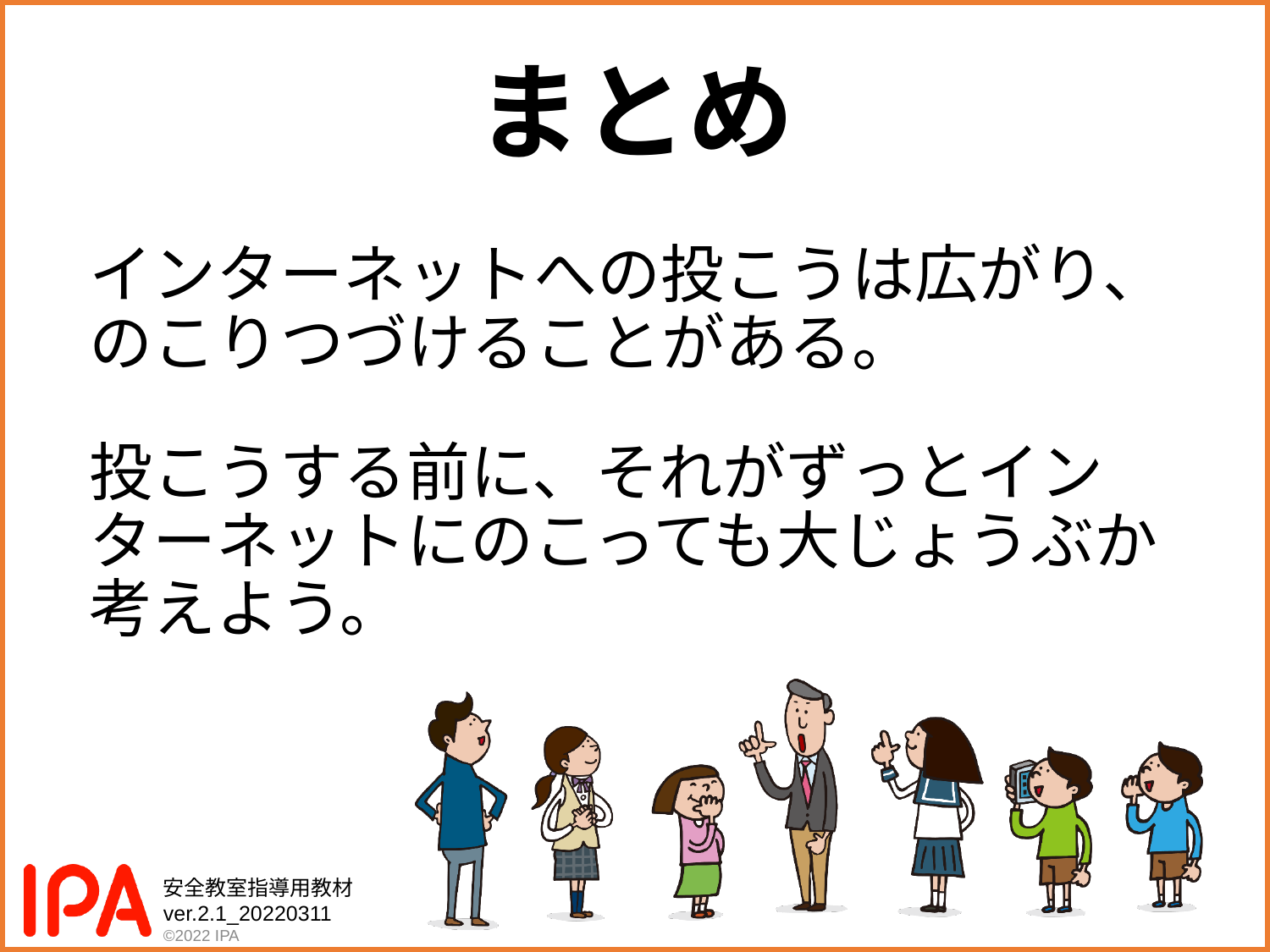

# まとめ
インターネットへの投こうは広がり、のこりつづけることがある。

投こうする前に、それがずっとインターネットにのこっても大じょうぶか考えよう。